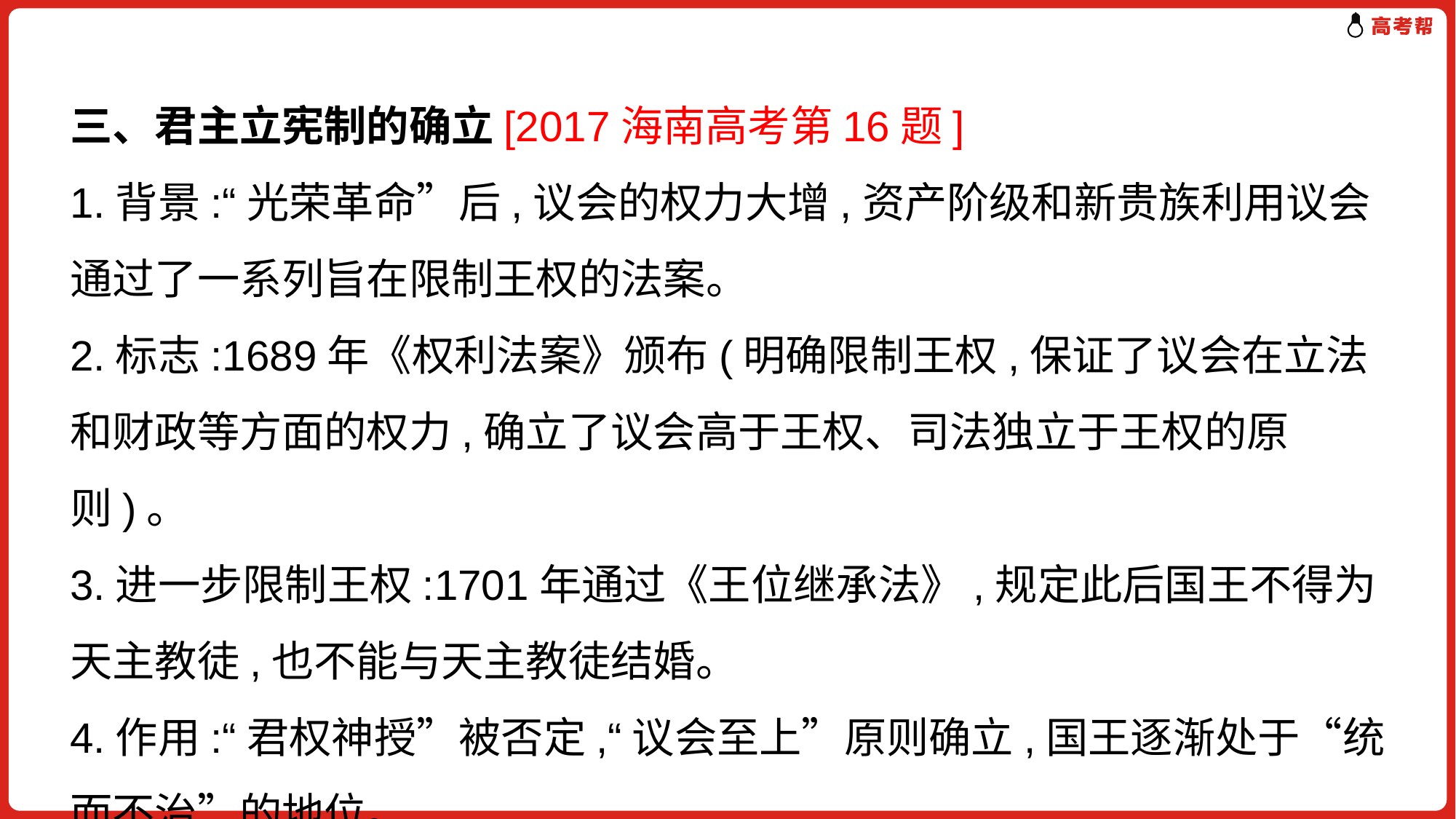

三、君主立宪制的确立[2017海南高考第16题]
1.背景:“光荣革命”后,议会的权力大增,资产阶级和新贵族利用议会通过了一系列旨在限制王权的法案。
2.标志:1689年《权利法案》颁布(明确限制王权,保证了议会在立法和财政等方面的权力,确立了议会高于王权、司法独立于王权的原则)。
3.进一步限制王权:1701年通过《王位继承法》,规定此后国王不得为天主教徒,也不能与天主教徒结婚。
4.作用:“君权神授”被否定,“议会至上”原则确立,国王逐渐处于“统而不治”的地位。